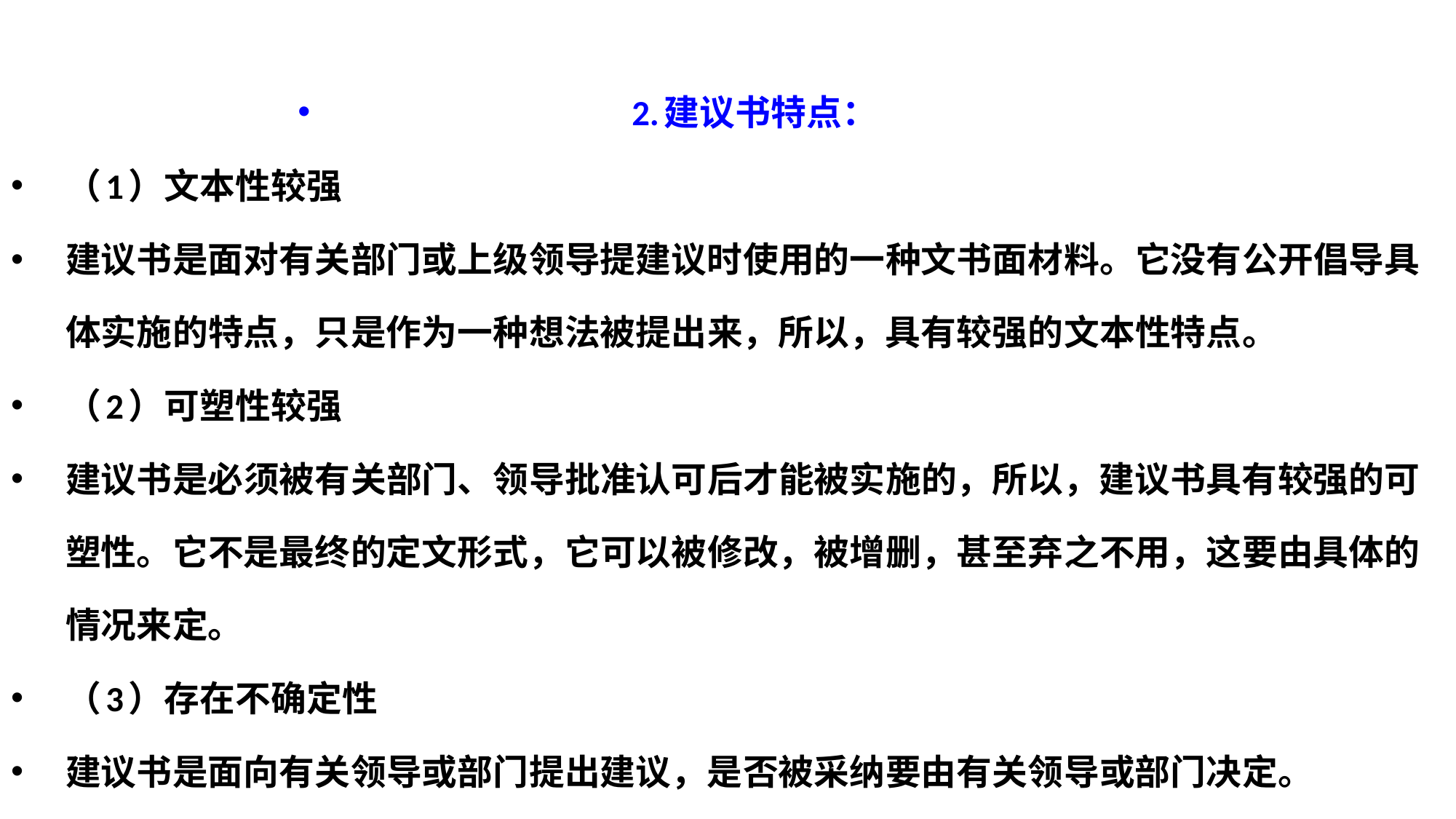

2.建议书特点：
（1）文本性较强
建议书是面对有关部门或上级领导提建议时使用的一种文书面材料。它没有公开倡导具体实施的特点，只是作为一种想法被提出来，所以，具有较强的文本性特点。
（2）可塑性较强
建议书是必须被有关部门、领导批准认可后才能被实施的，所以，建议书具有较强的可塑性。它不是最终的定文形式，它可以被修改，被增删，甚至弃之不用，这要由具体的情况来定。
（3）存在不确定性
建议书是面向有关领导或部门提出建议，是否被采纳要由有关领导或部门决定。